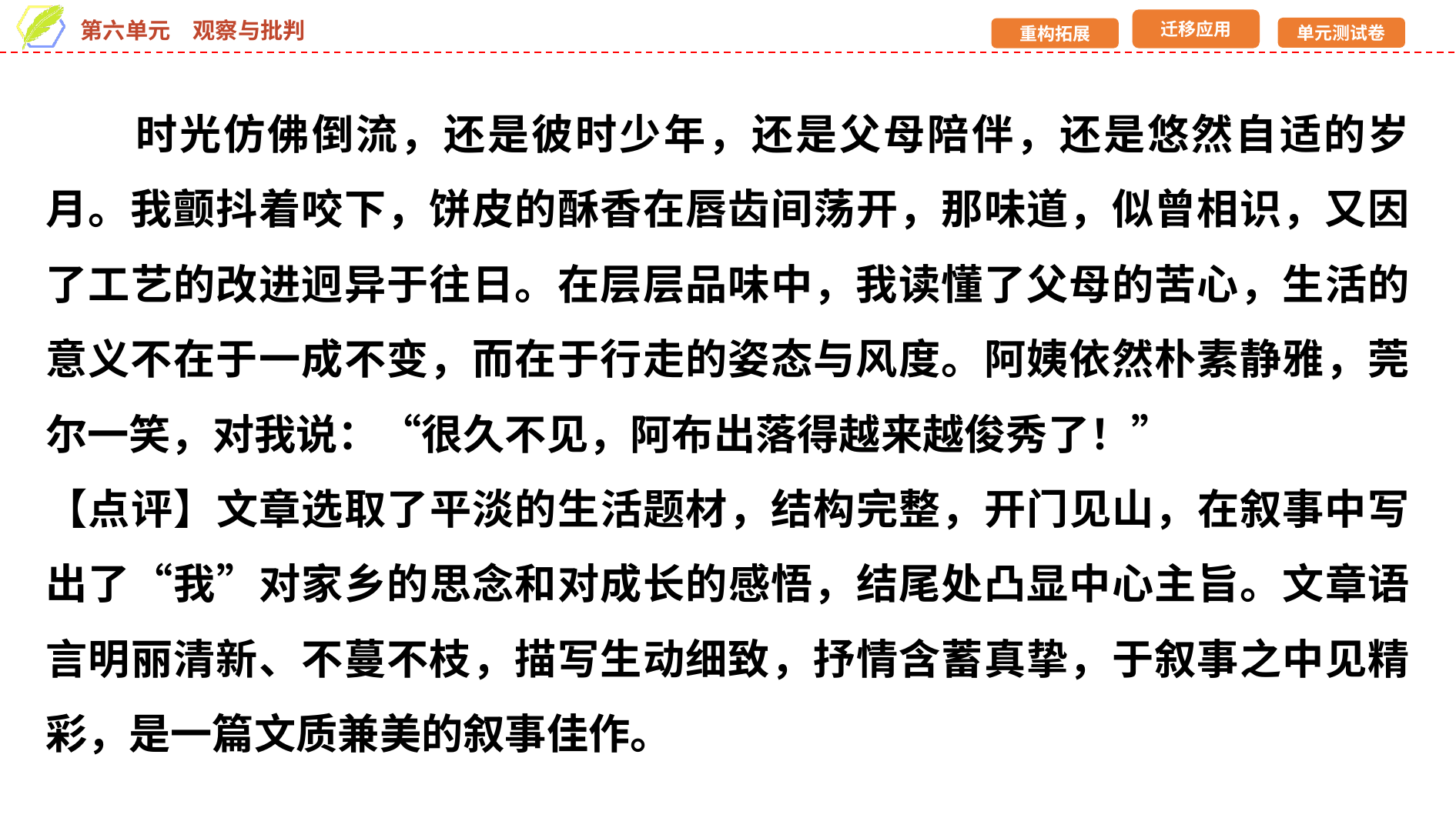

时光仿佛倒流，还是彼时少年，还是父母陪伴，还是悠然自适的岁月。我颤抖着咬下，饼皮的酥香在唇齿间荡开，那味道，似曾相识，又因了工艺的改进迥异于往日。在层层品味中，我读懂了父母的苦心，生活的意义不在于一成不变，而在于行走的姿态与风度。阿姨依然朴素静雅，莞尔一笑，对我说：“很久不见，阿布出落得越来越俊秀了！”
【点评】文章选取了平淡的生活题材，结构完整，开门见山，在叙事中写出了“我”对家乡的思念和对成长的感悟，结尾处凸显中心主旨。文章语言明丽清新、不蔓不枝，描写生动细致，抒情含蓄真挚，于叙事之中见精彩，是一篇文质兼美的叙事佳作。